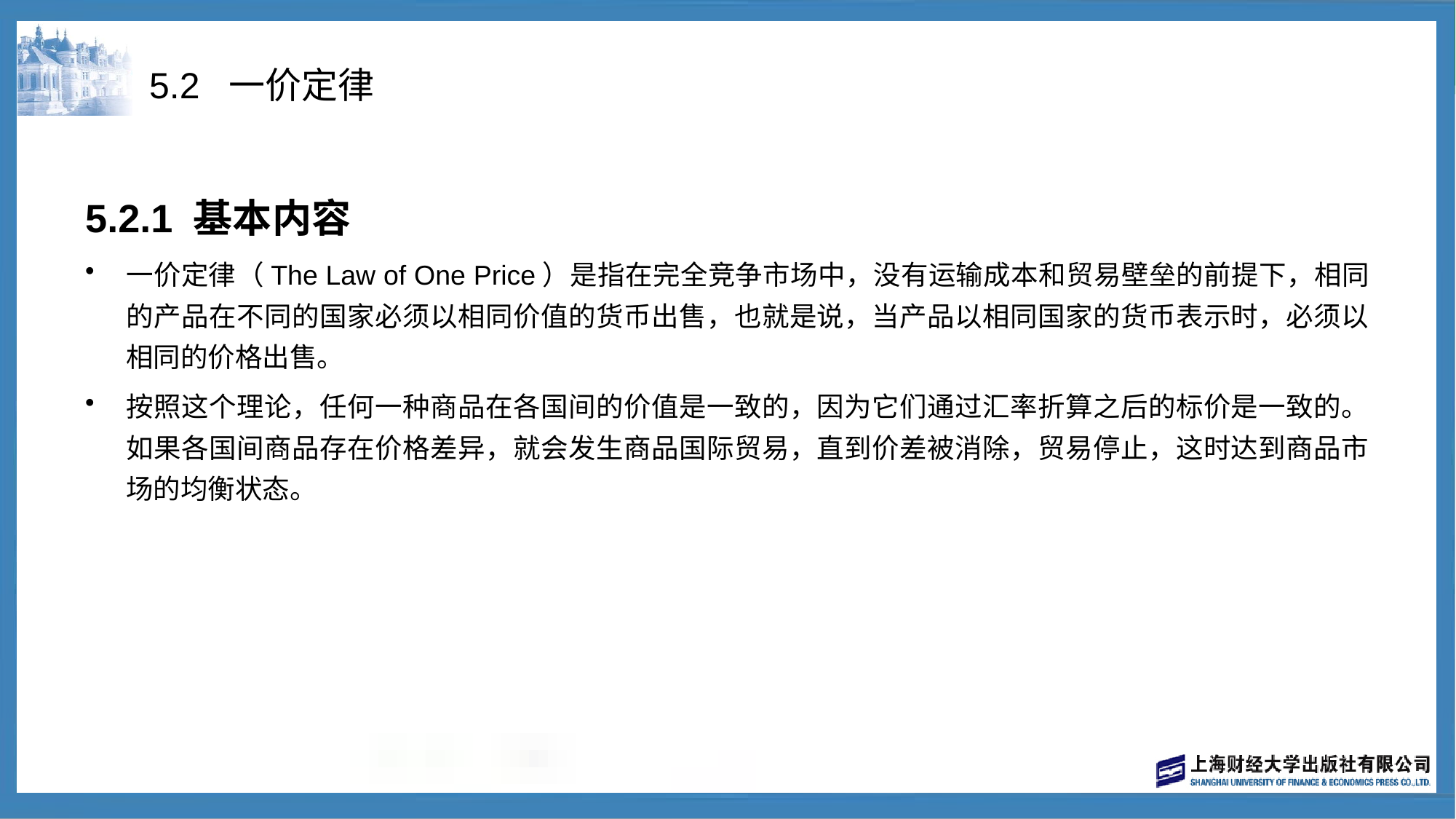

# 5.2  一价定律
5.2.1 基本内容
一价定律（The Law of One Price）是指在完全竞争市场中，没有运输成本和贸易壁垒的前提下，相同的产品在不同的国家必须以相同价值的货币出售，也就是说，当产品以相同国家的货币表示时，必须以相同的价格出售。
按照这个理论，任何一种商品在各国间的价值是一致的，因为它们通过汇率折算之后的标价是一致的。如果各国间商品存在价格差异，就会发生商品国际贸易，直到价差被消除，贸易停止，这时达到商品市场的均衡状态。